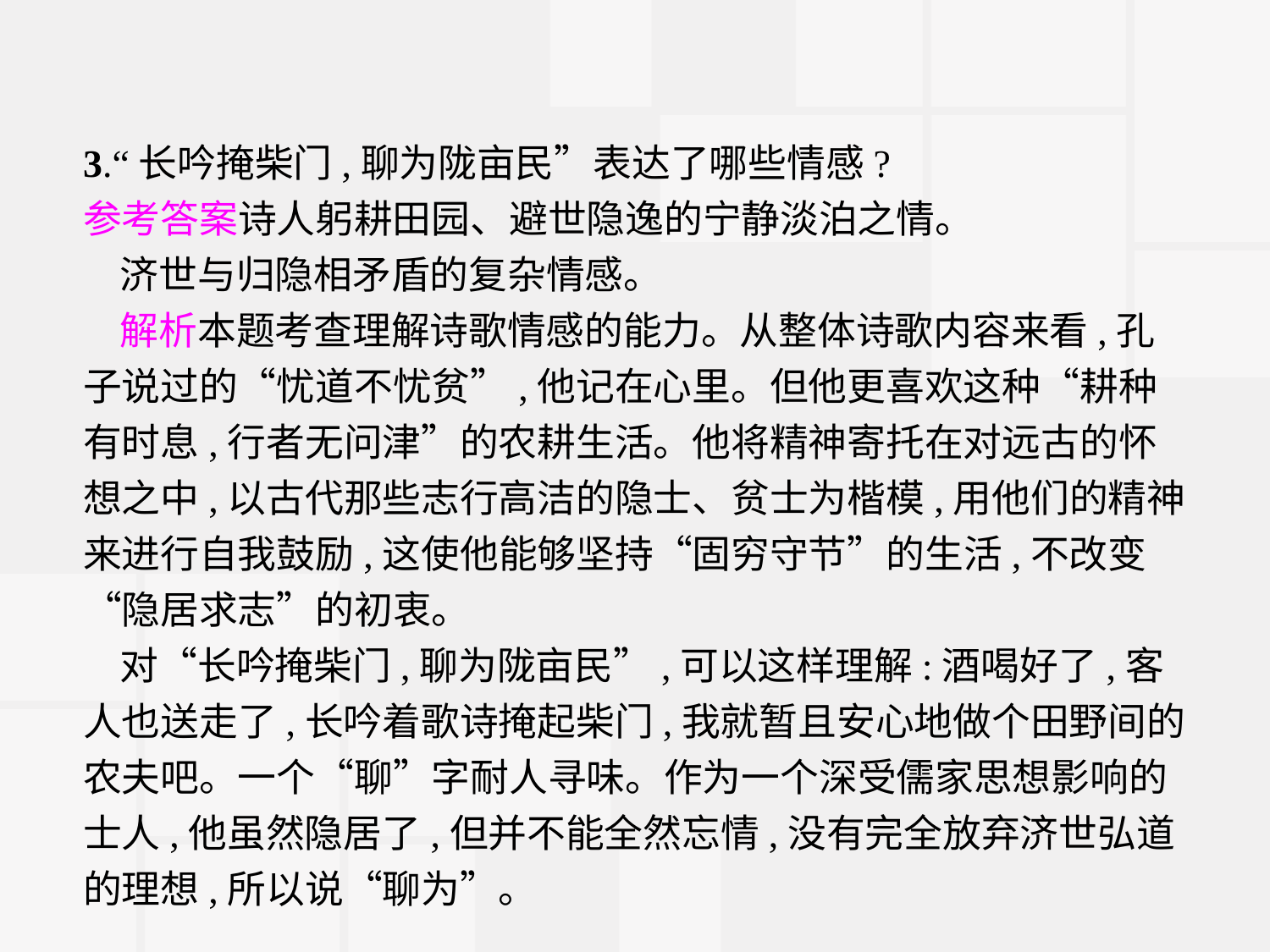

3.“长吟掩柴门,聊为陇亩民”表达了哪些情感?
参考答案诗人躬耕田园、避世隐逸的宁静淡泊之情。
济世与归隐相矛盾的复杂情感。
解析本题考查理解诗歌情感的能力。从整体诗歌内容来看,孔子说过的“忧道不忧贫”,他记在心里。但他更喜欢这种“耕种有时息,行者无问津”的农耕生活。他将精神寄托在对远古的怀想之中,以古代那些志行高洁的隐士、贫士为楷模,用他们的精神来进行自我鼓励,这使他能够坚持“固穷守节”的生活,不改变“隐居求志”的初衷。
对“长吟掩柴门,聊为陇亩民”,可以这样理解:酒喝好了,客人也送走了,长吟着歌诗掩起柴门,我就暂且安心地做个田野间的农夫吧。一个“聊”字耐人寻味。作为一个深受儒家思想影响的士人,他虽然隐居了,但并不能全然忘情,没有完全放弃济世弘道的理想,所以说“聊为”。